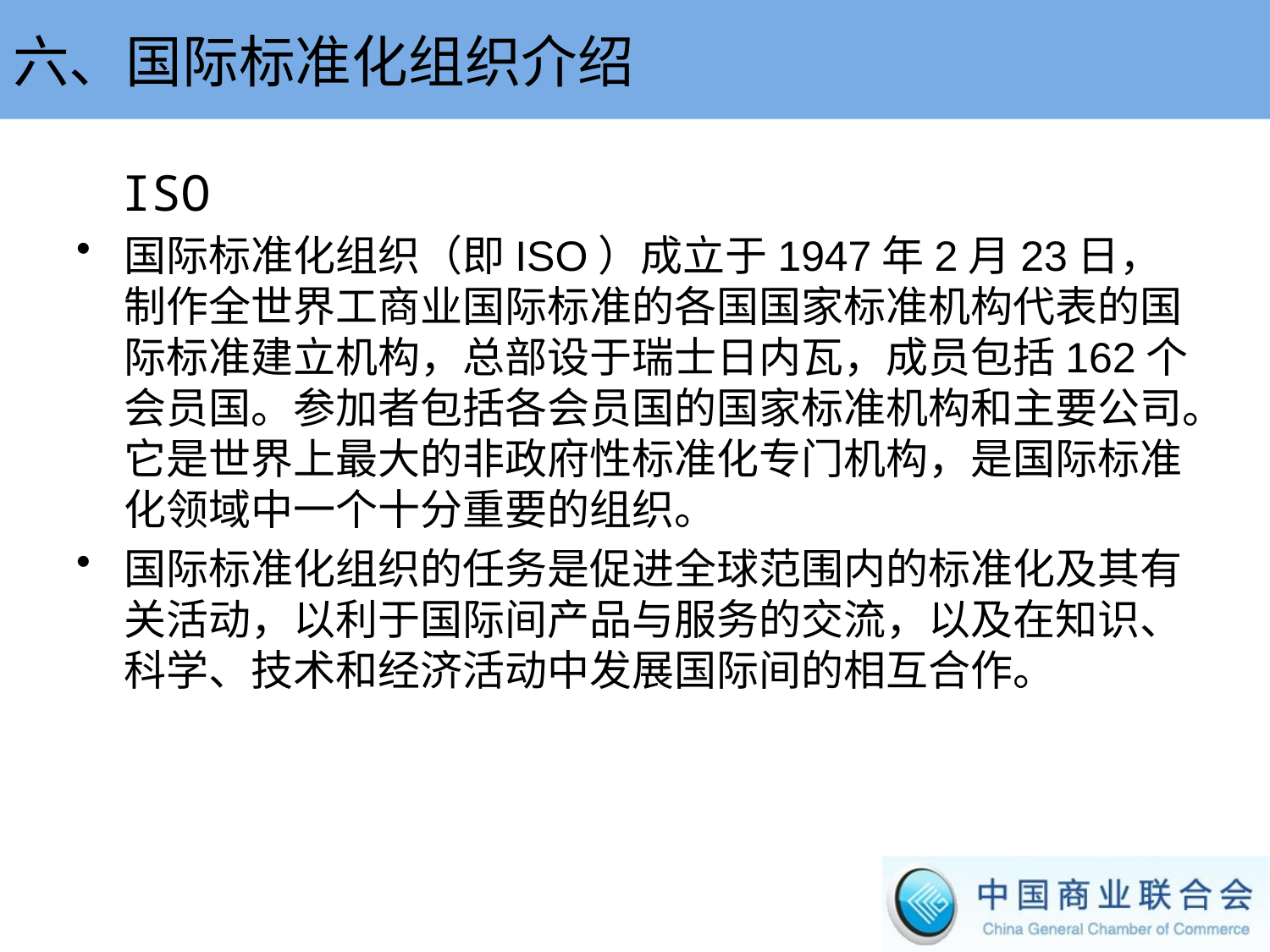

六、国际标准化组织介绍
ISO
国际标准化组织（即ISO）成立于1947年2月23日，制作全世界工商业国际标准的各国国家标准机构代表的国际标准建立机构，总部设于瑞士日内瓦，成员包括162个会员国。参加者包括各会员国的国家标准机构和主要公司。它是世界上最大的非政府性标准化专门机构，是国际标准化领域中一个十分重要的组织。
国际标准化组织的任务是促进全球范围内的标准化及其有关活动，以利于国际间产品与服务的交流，以及在知识、科学、技术和经济活动中发展国际间的相互合作。